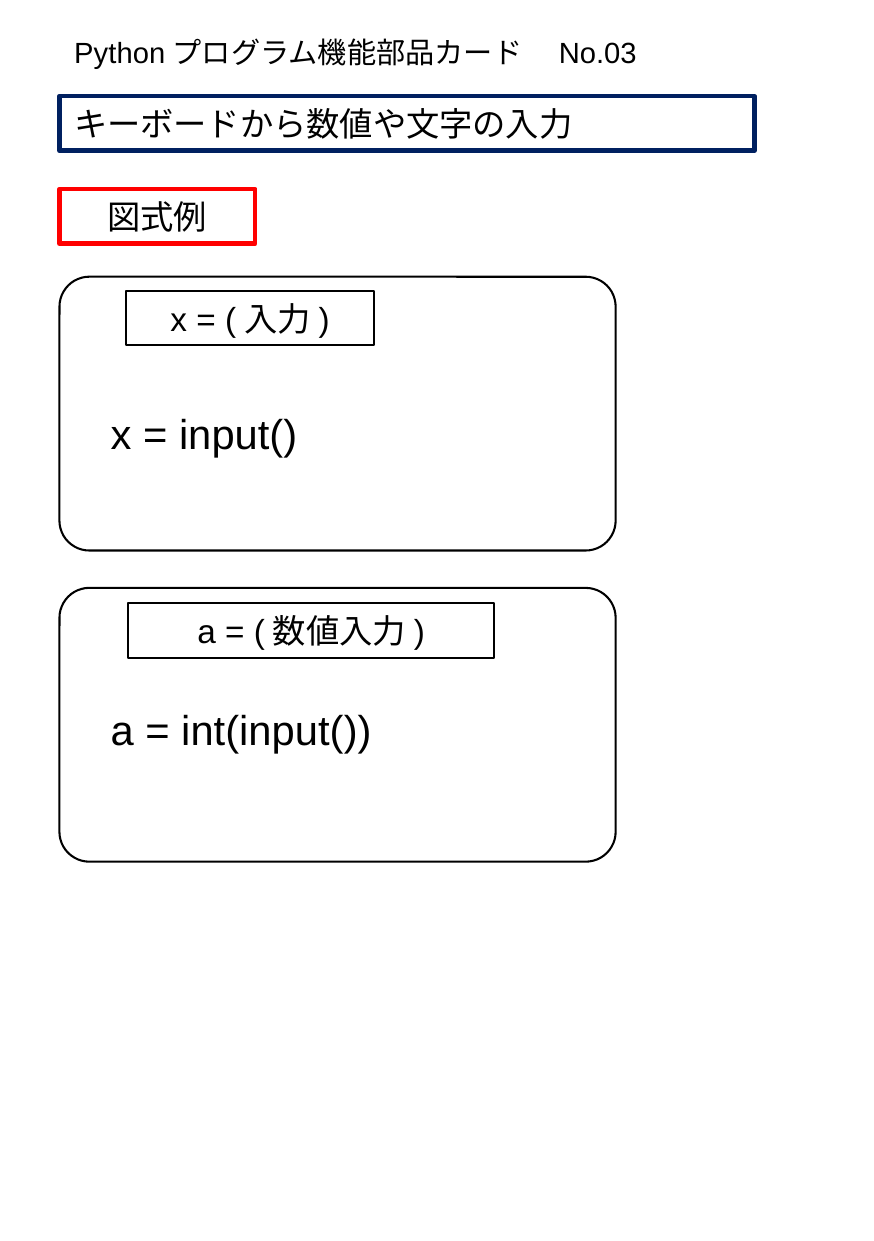

Pythonプログラム機能部品カード　No.03
キーボードから数値や文字の入力
図式例

x = (入力)
x = input()

a = (数値入力)
a = int(input())